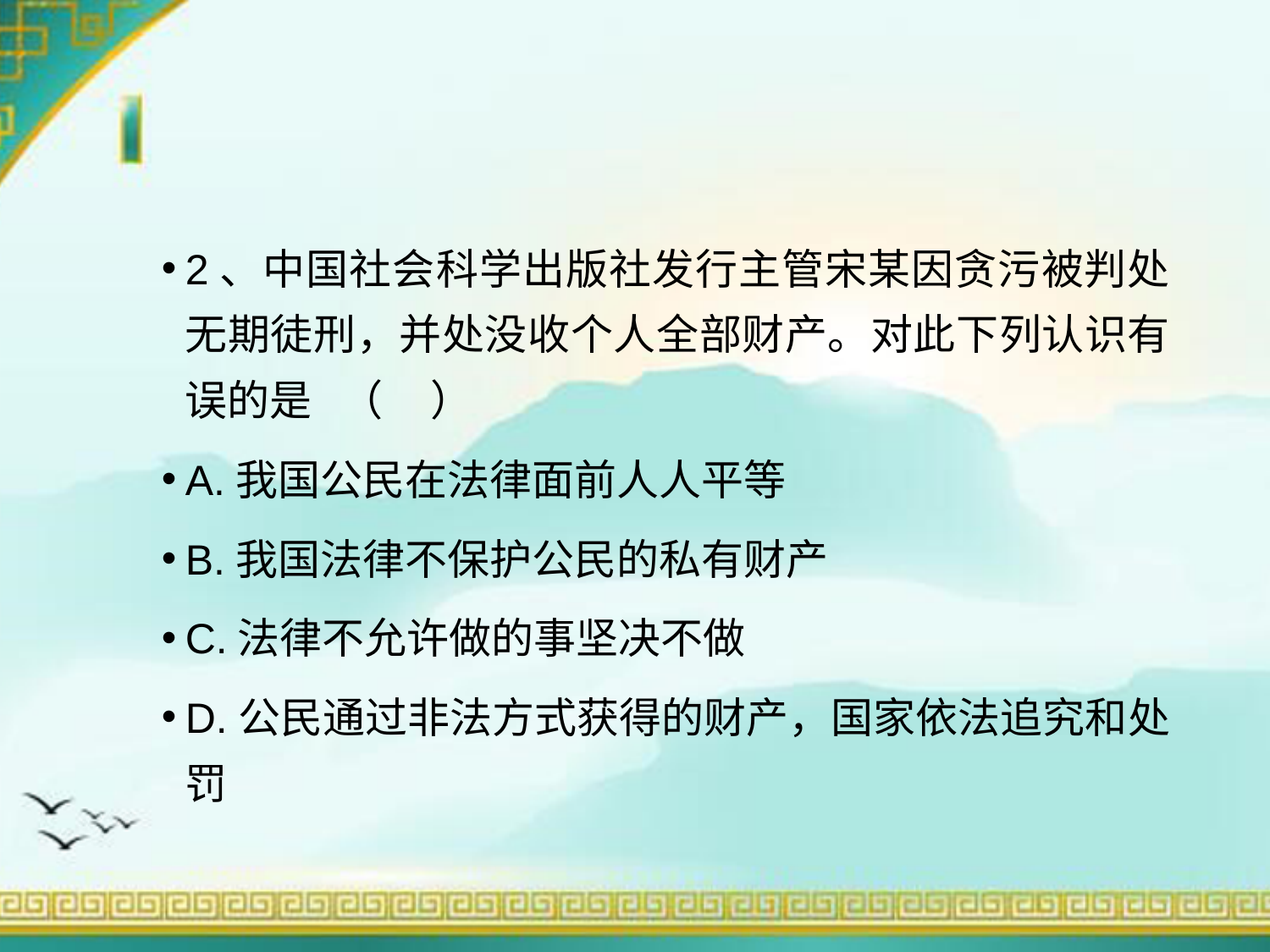

2、中国社会科学出版社发行主管宋某因贪污被判处无期徒刑，并处没收个人全部财产。对此下列认识有误的是   （     ）
A.我国公民在法律面前人人平等
B.我国法律不保护公民的私有财产
C.法律不允许做的事坚决不做
D.公民通过非法方式获得的财产，国家依法追究和处罚